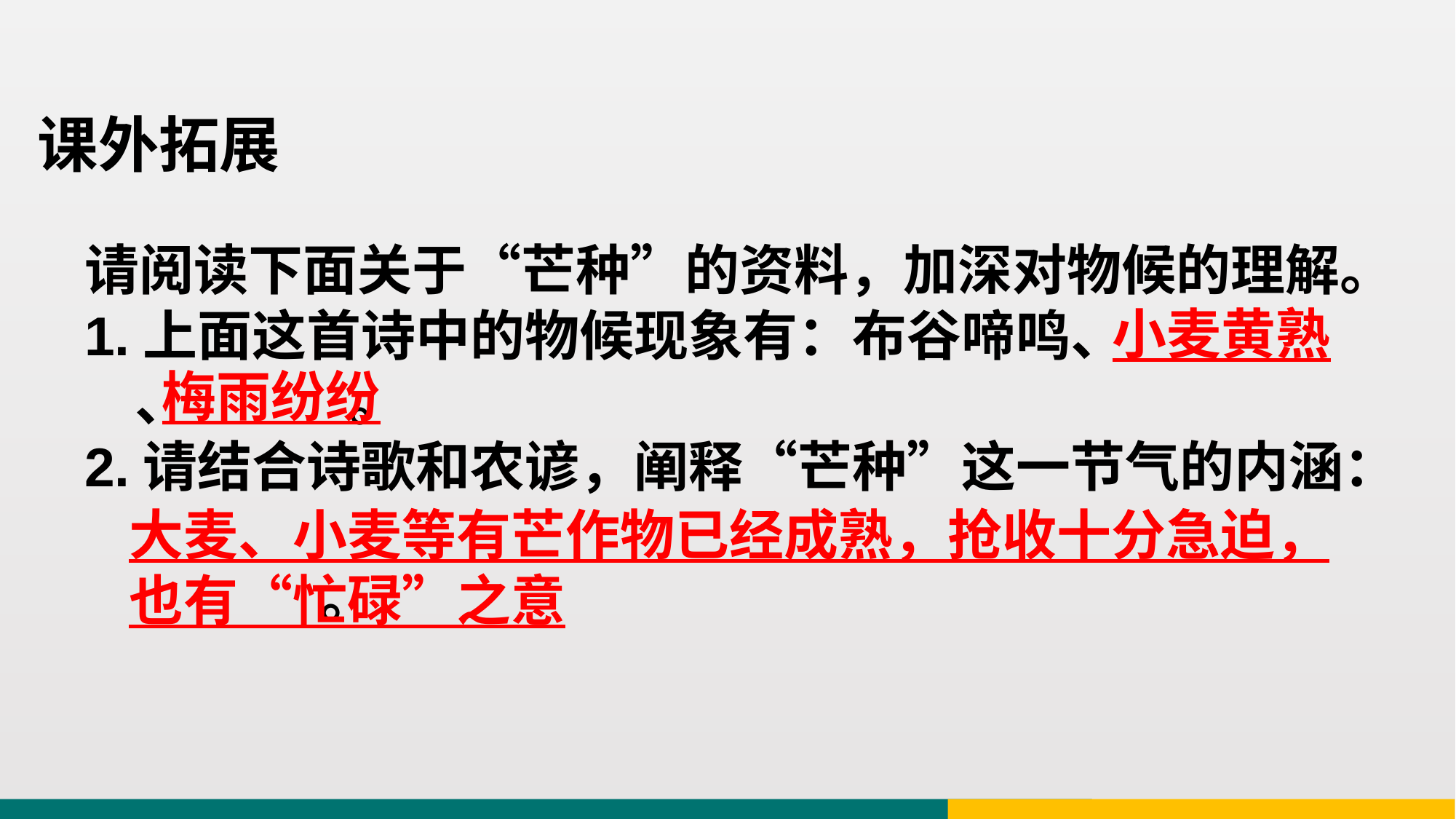

课外拓展
请阅读下面关于“芒种”的资料，加深对物候的理解。1.上面这首诗中的物候现象有：布谷啼鸣、
   、             。
2.请结合诗歌和农谚，阐释“芒种”这一节气的内涵：

                  。

小麦黄熟
梅雨纷纷
大麦、小麦等有芒作物已经成熟，抢收十分急迫，也有“忙碌”之意